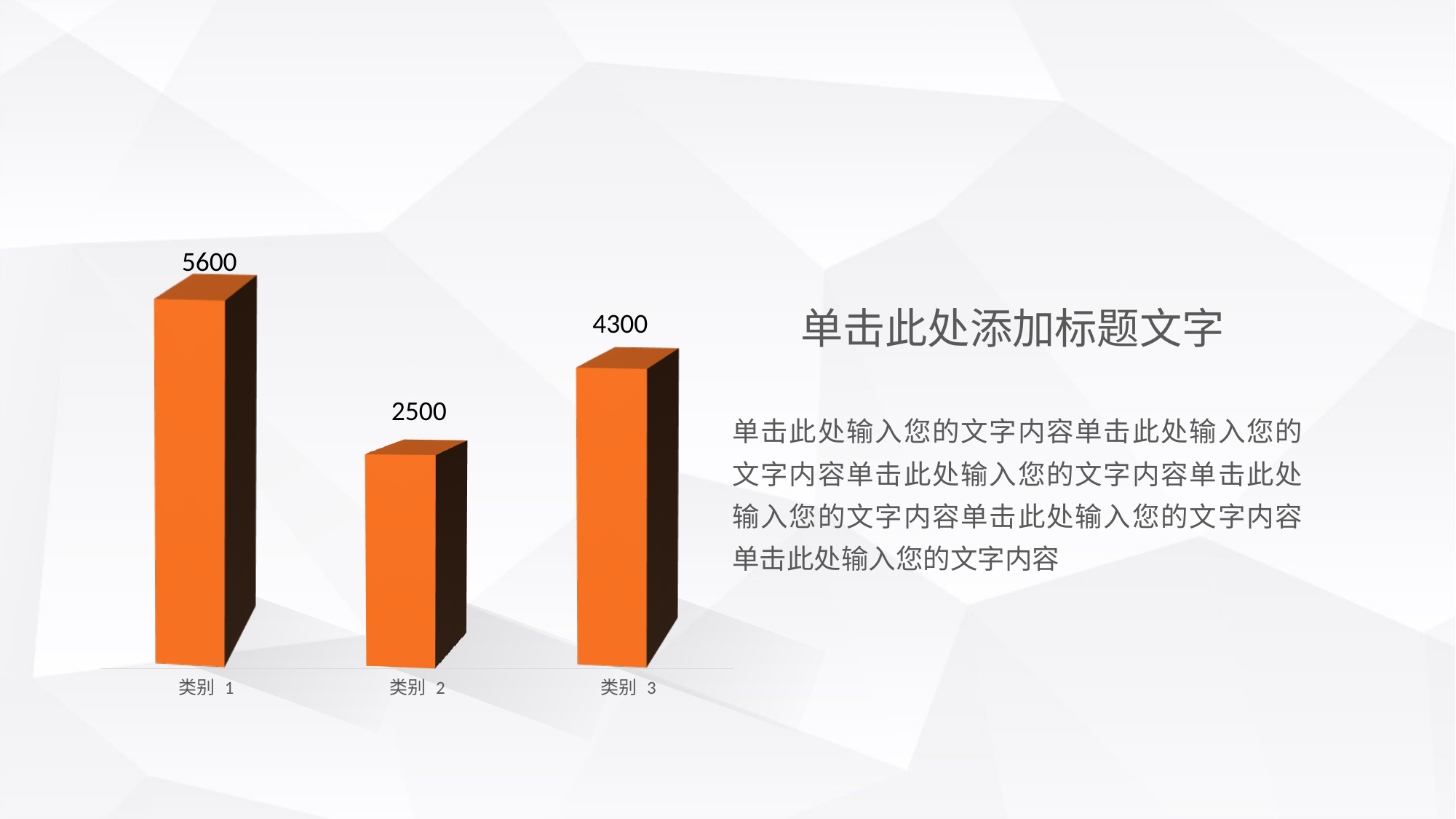

### Chart

| Category | 系列 1 |
|---|---|
| 类别 1 | 4.3 |
| 类别 2 | 2.5 |
| 类别 3 | 3.5 |
5600
单击此处添加标题文字
4300
2500
单击此处输入您的文字内容单击此处输入您的文字内容单击此处输入您的文字内容单击此处输入您的文字内容单击此处输入您的文字内容单击此处输入您的文字内容